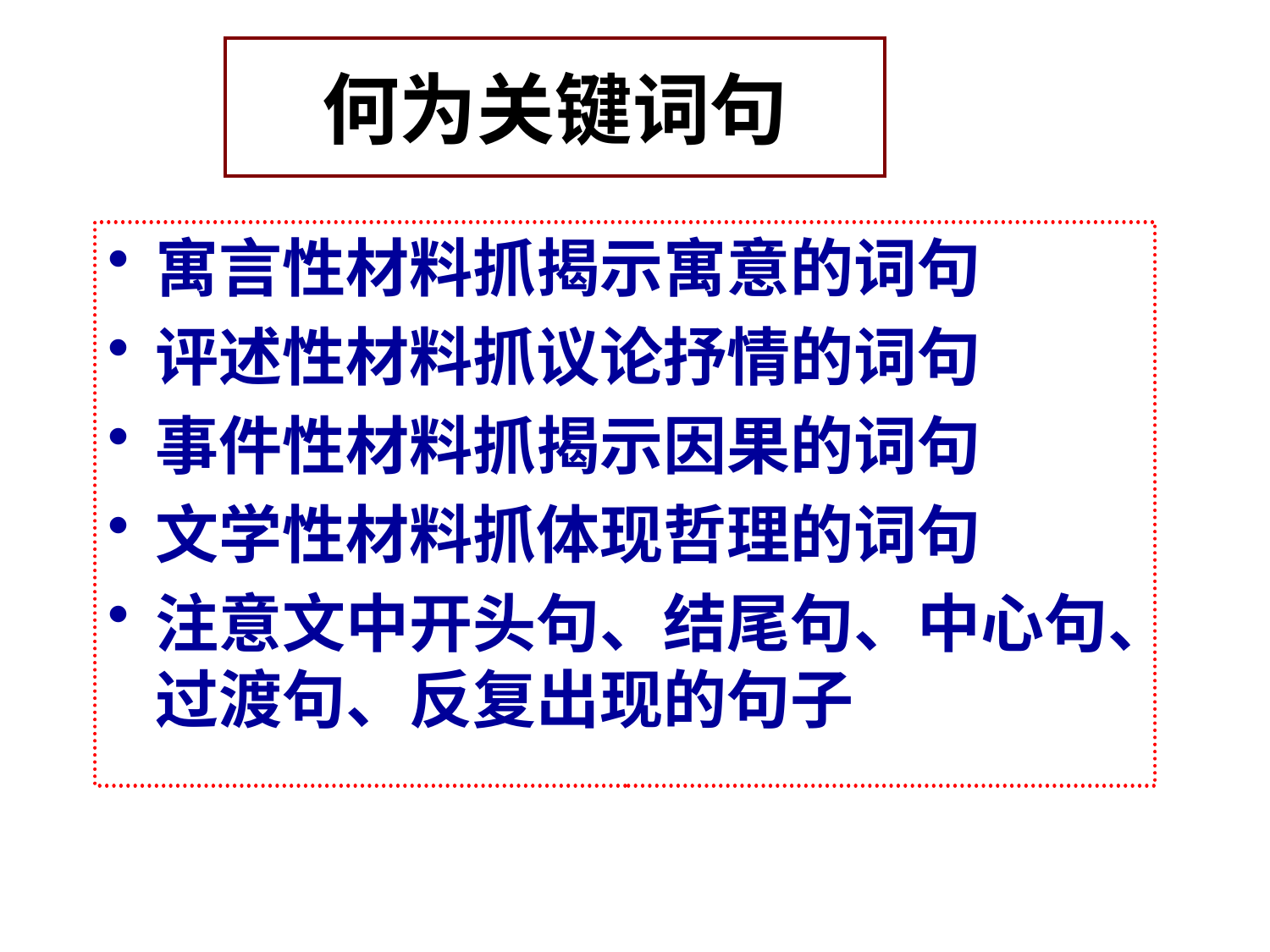

# 何为关键词句
寓言性材料抓揭示寓意的词句
评述性材料抓议论抒情的词句
事件性材料抓揭示因果的词句
文学性材料抓体现哲理的词句
注意文中开头句、结尾句、中心句、过渡句、反复出现的句子